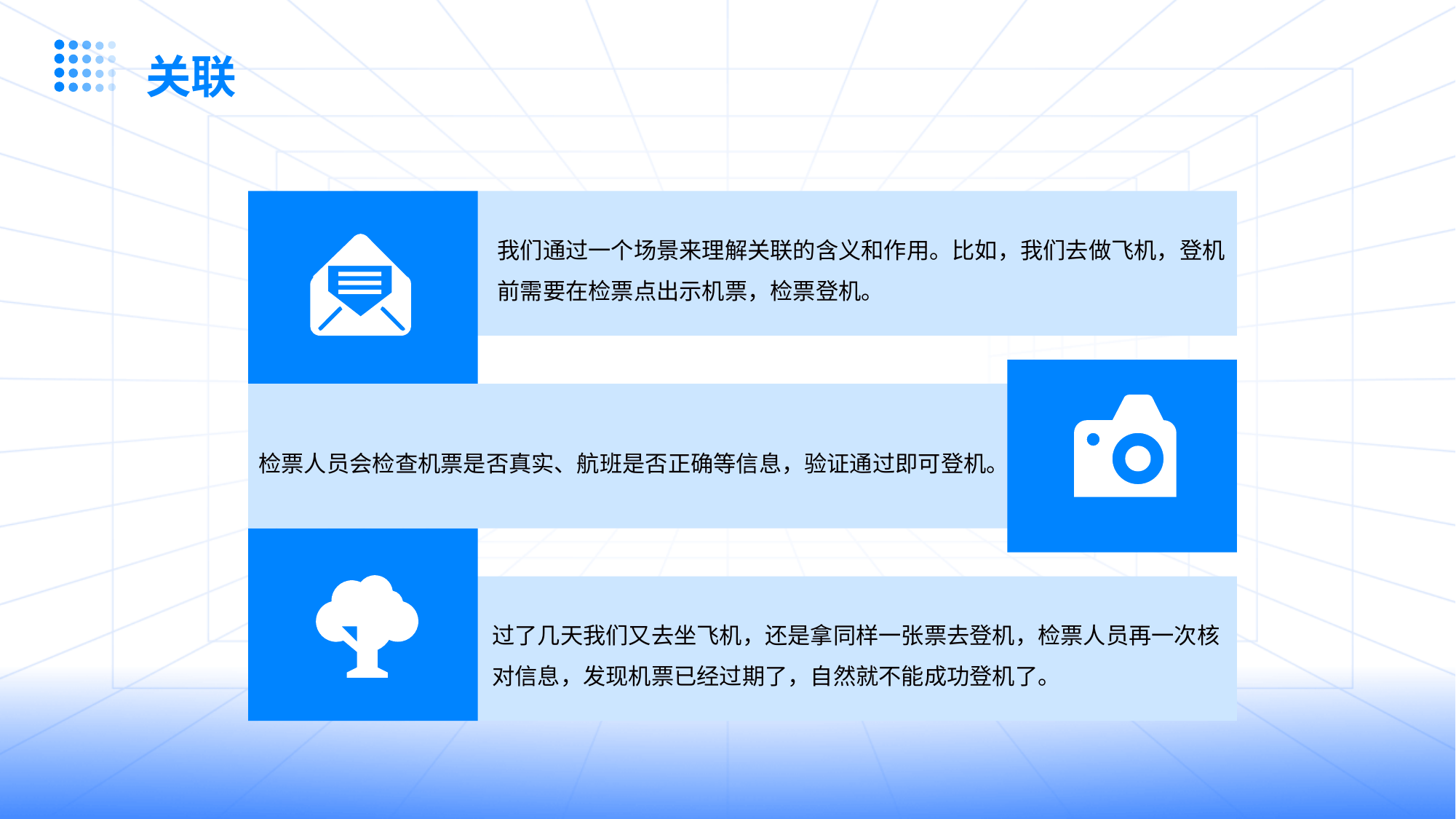

关联

我们通过一个场景来理解关联的含义和作用。比如，我们去做飞机，登机前需要在检票点出示机票，检票登机。

检票人员会检查机票是否真实、航班是否正确等信息，验证通过即可登机。

过了几天我们又去坐飞机，还是拿同样一张票去登机，检票人员再一次核对信息，发现机票已经过期了，自然就不能成功登机了。